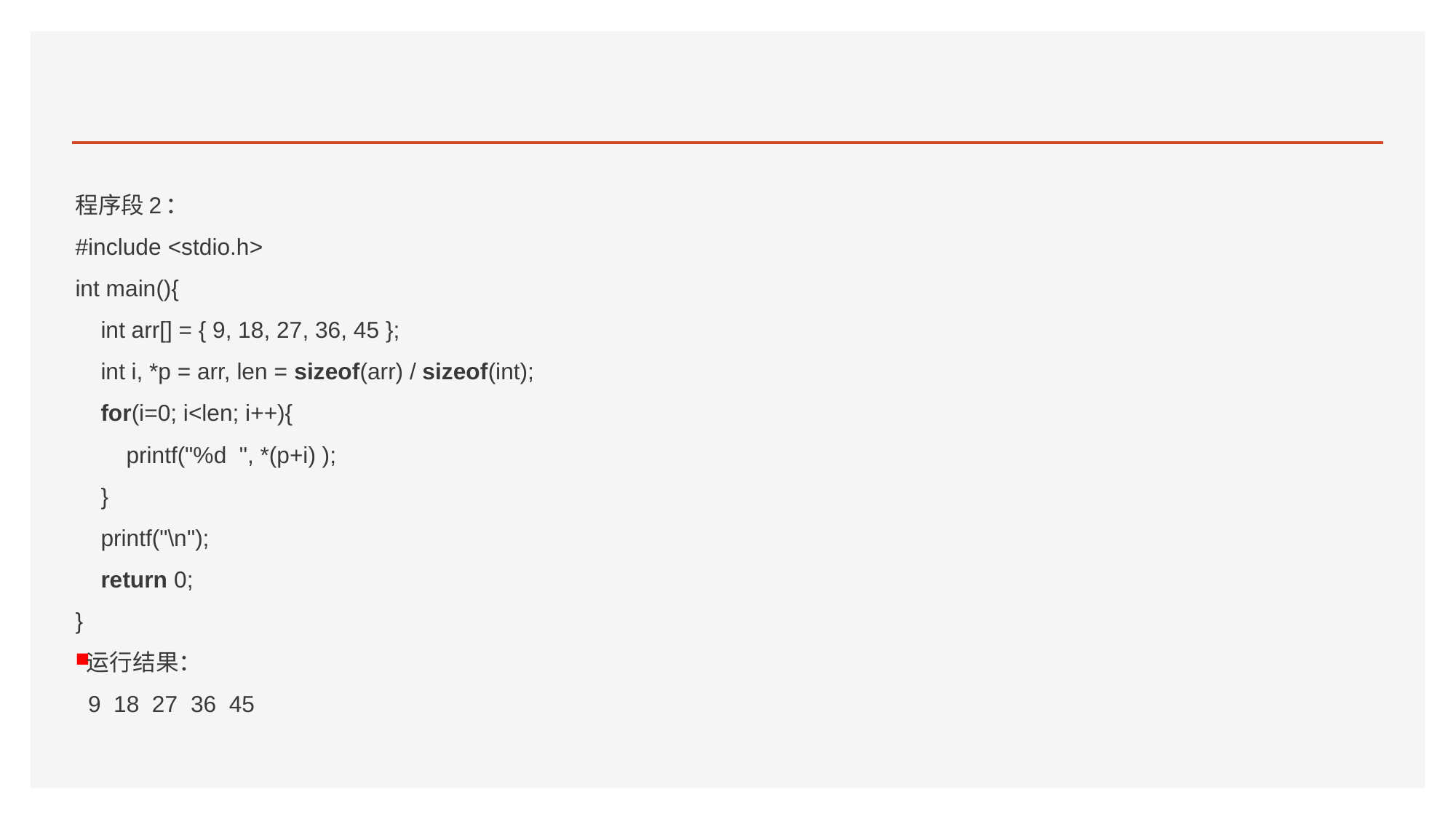

#
程序段2：
#include <stdio.h>
int main(){
    int arr[] = { 9, 18, 27, 36, 45 };
    int i, *p = arr, len = sizeof(arr) / sizeof(int);
    for(i=0; i<len; i++){
        printf("%d  ", *(p+i) );
    }
    printf("\n");
    return 0;
}
运行结果：
  9  18  27  36  45